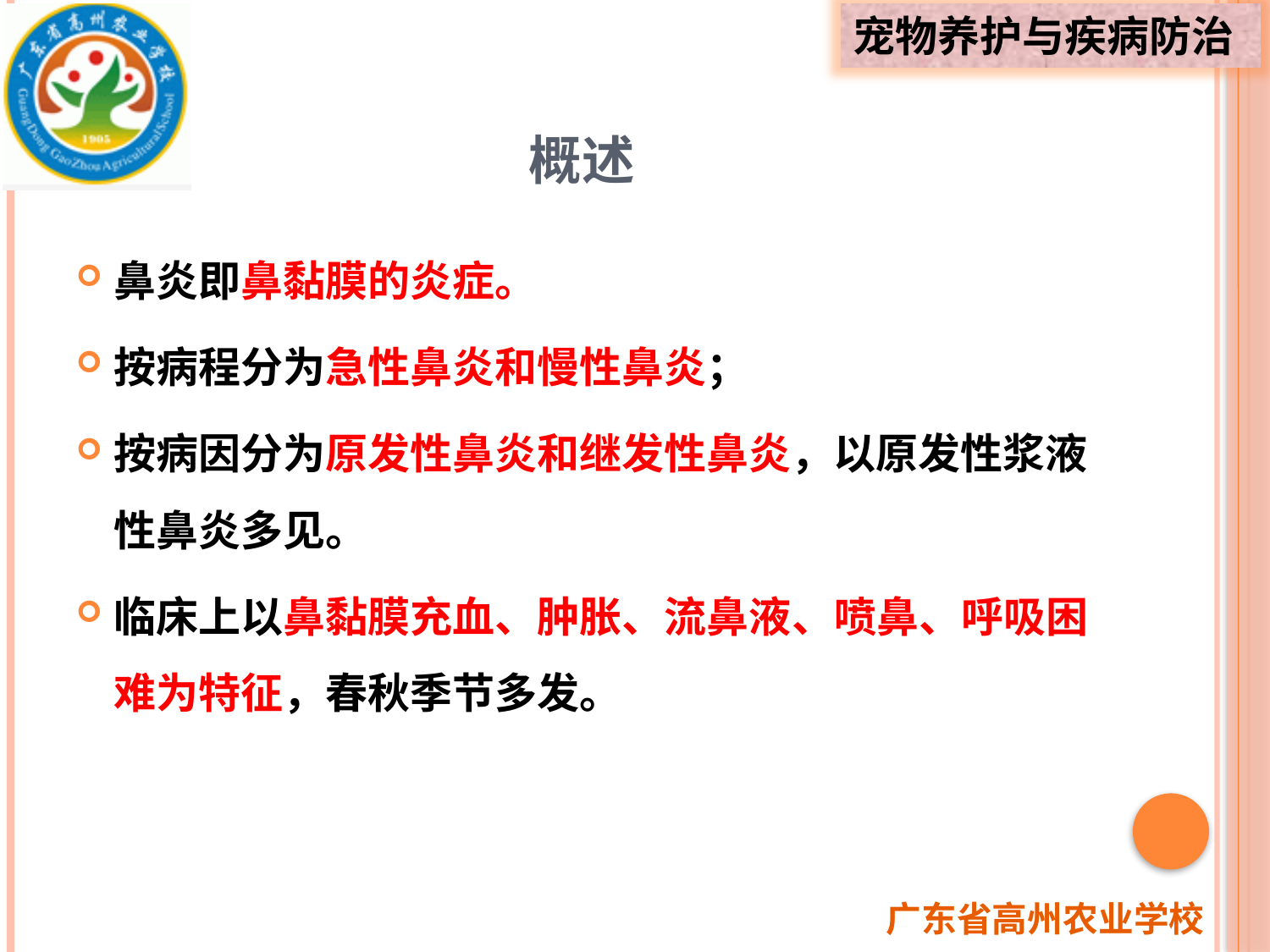

# 概述
鼻炎即鼻黏膜的炎症。
按病程分为急性鼻炎和慢性鼻炎；
按病因分为原发性鼻炎和继发性鼻炎，以原发性浆液性鼻炎多见。
临床上以鼻黏膜充血、肿胀、流鼻液、喷鼻、呼吸困难为特征，春秋季节多发。